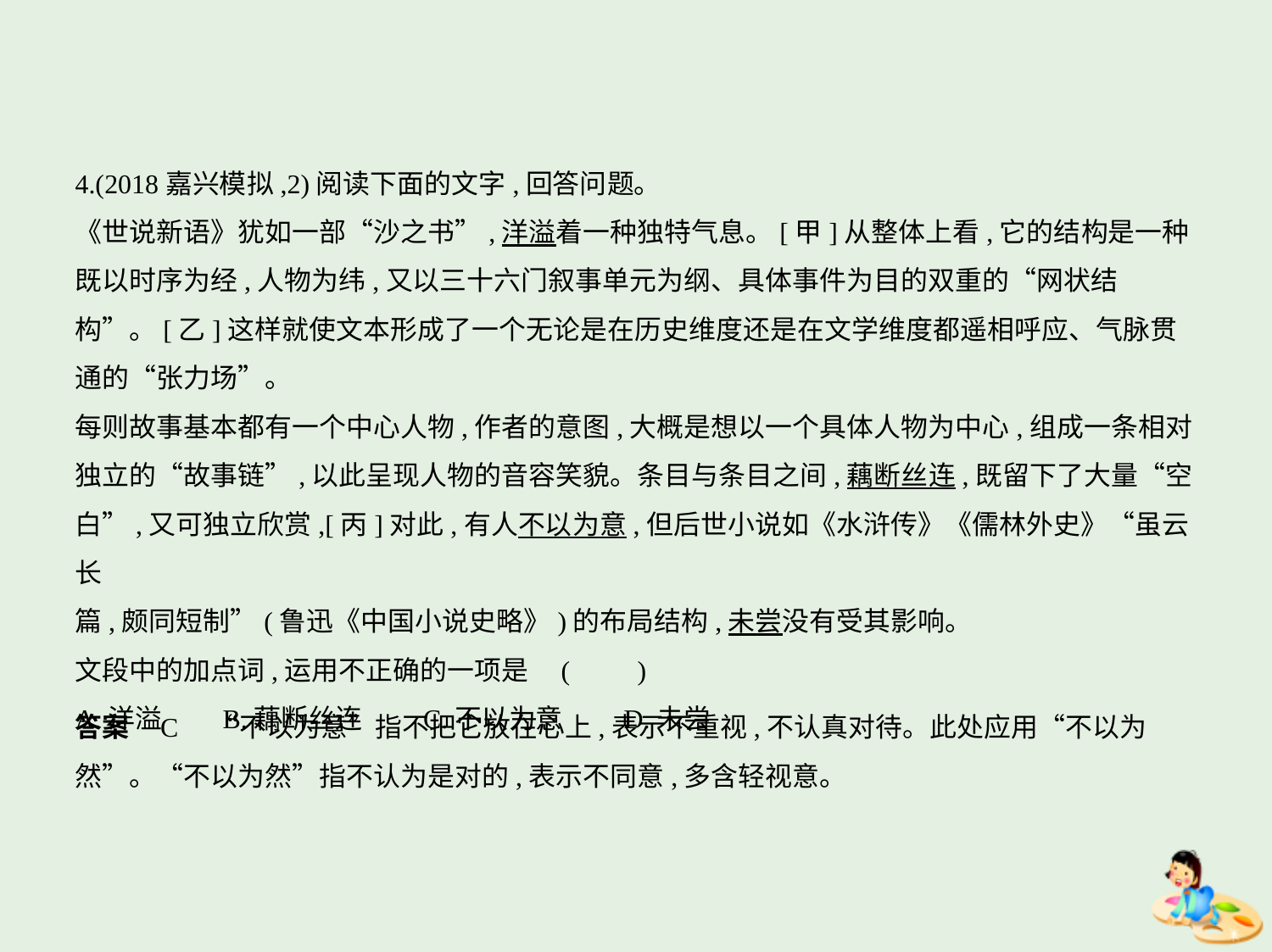

4.(2018嘉兴模拟,2)阅读下面的文字,回答问题。
《世说新语》犹如一部“沙之书”,洋溢着一种独特气息。[甲]从整体上看,它的结构是一种
既以时序为经,人物为纬,又以三十六门叙事单元为纲、具体事件为目的双重的“网状结
构”。[乙]这样就使文本形成了一个无论是在历史维度还是在文学维度都遥相呼应、气脉贯
通的“张力场”。
每则故事基本都有一个中心人物,作者的意图,大概是想以一个具体人物为中心,组成一条相对
独立的“故事链”,以此呈现人物的音容笑貌。条目与条目之间,藕断丝连,既留下了大量“空
白”,又可独立欣赏,[丙]对此,有人不以为意,但后世小说如《水浒传》《儒林外史》“虽云长
篇,颇同短制”(鲁迅《中国小说史略》)的布局结构,未尝没有受其影响。
文段中的加点词,运用不正确的一项是 (　　)
A.洋溢　　B.藕断丝连　　C.不以为意　　D.未尝
答案    C　“不以为意”指不把它放在心上,表示不重视,不认真对待。此处应用“不以为
然”。“不以为然”指不认为是对的,表示不同意,多含轻视意。